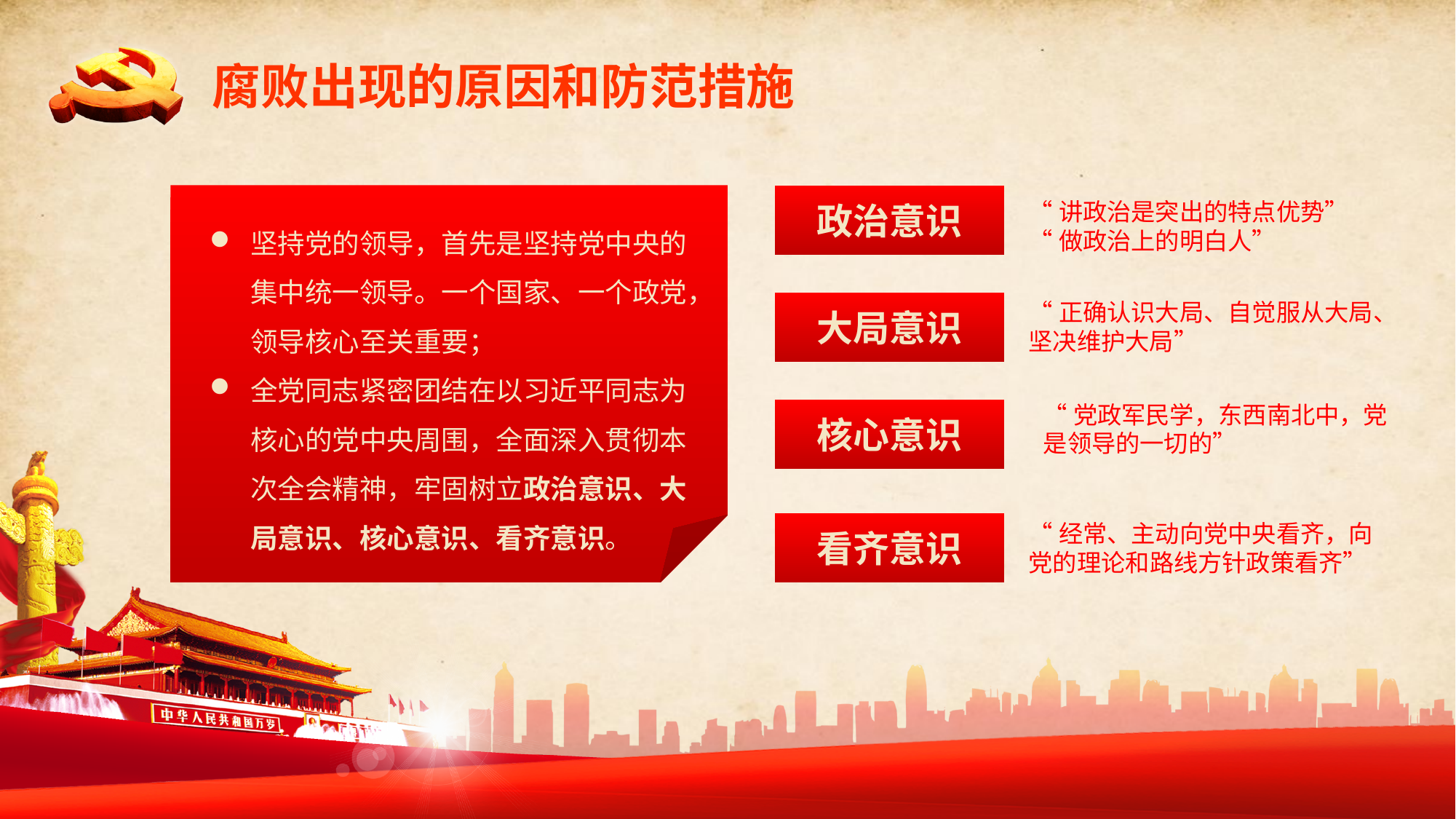

腐败出现的原因和防范措施

坚持党的领导，首先是坚持党中央的集中统一领导。一个国家、一个政党，领导核心至关重要；
全党同志紧密团结在以习近平同志为核心的党中央周围，全面深入贯彻本次全会精神，牢固树立政治意识、大局意识、核心意识、看齐意识。
政治意识
“讲政治是突出的特点优势”
“做政治上的明白人”
“正确认识大局、自觉服从大局、坚决维护大局”
大局意识
“党政军民学，东西南北中，党是领导的一切的”
核心意识
看齐意识
“经常、主动向党中央看齐，向党的理论和路线方针政策看齐”